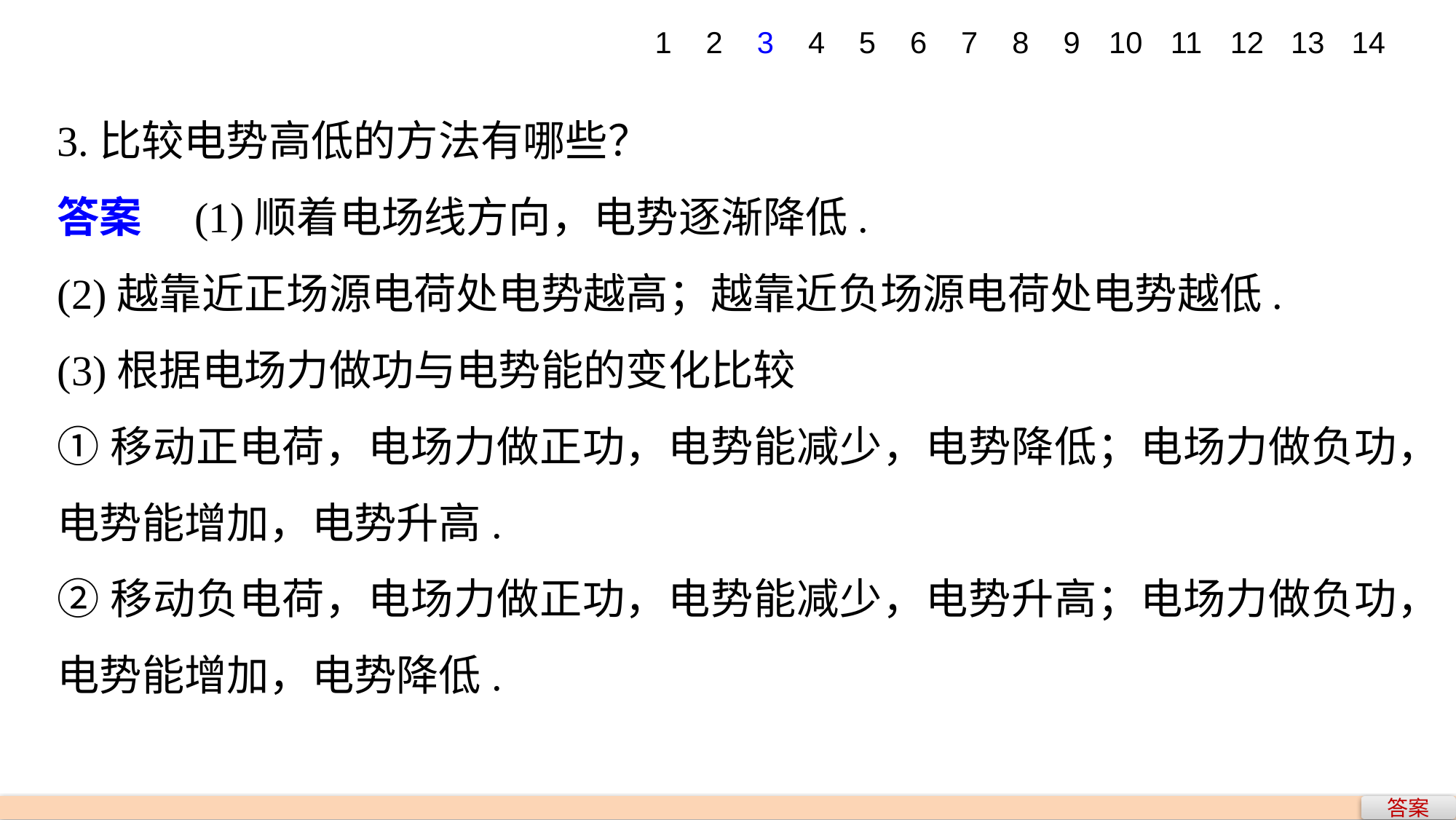

1
2
3
4
5
6
7
8
9
10
11
12
13
14
3.比较电势高低的方法有哪些？
答案　(1)顺着电场线方向，电势逐渐降低.
(2)越靠近正场源电荷处电势越高；越靠近负场源电荷处电势越低.
(3)根据电场力做功与电势能的变化比较
①移动正电荷，电场力做正功，电势能减少，电势降低；电场力做负功，电势能增加，电势升高.
②移动负电荷，电场力做正功，电势能减少，电势升高；电场力做负功，电势能增加，电势降低.

答案